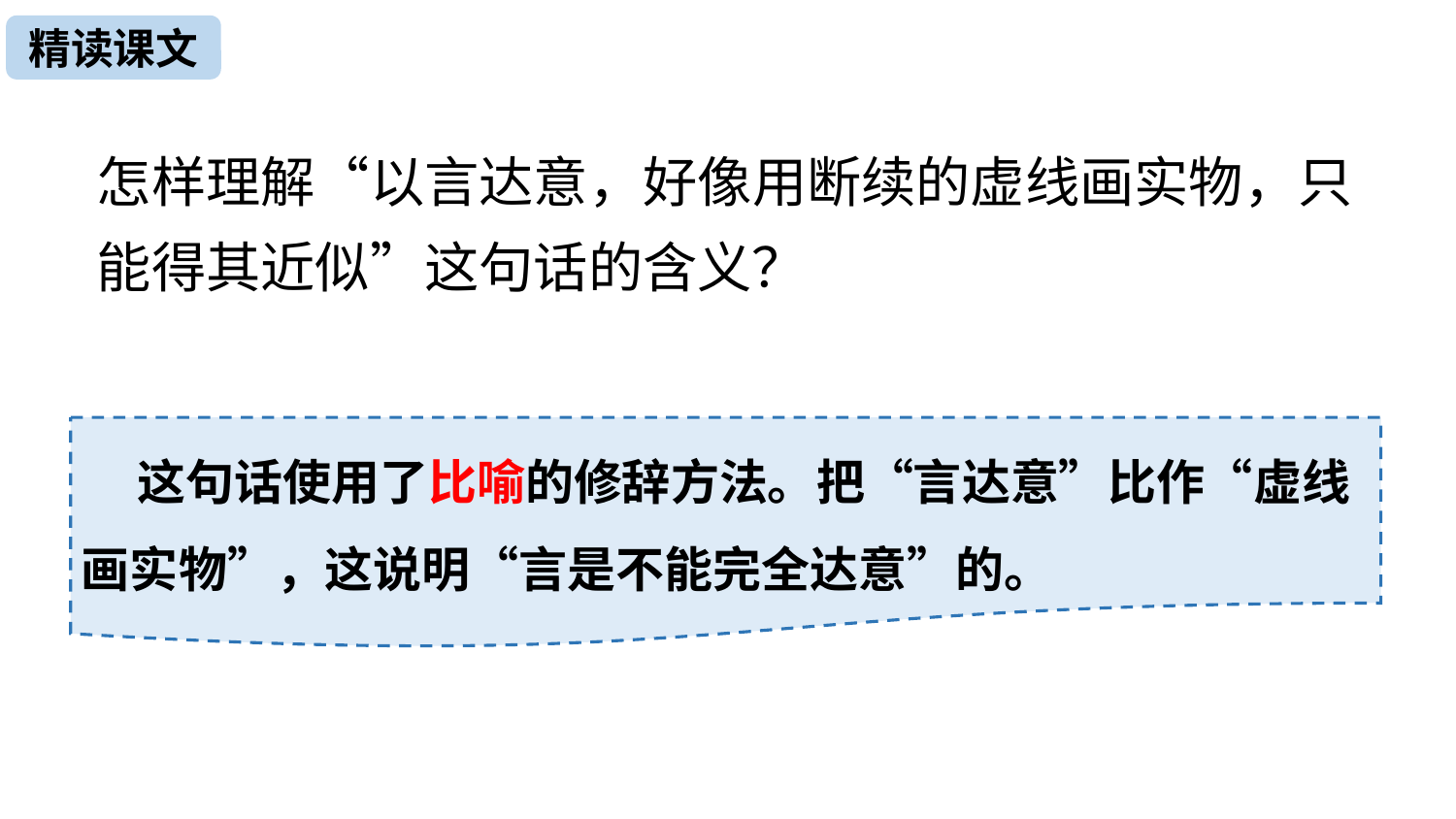

精读课文
怎样理解“以言达意，好像用断续的虚线画实物，只能得其近似”这句话的含义？
    这句话使用了比喻的修辞方法。把“言达意”比作“虚线画实物”，这说明“言是不能完全达意”的。